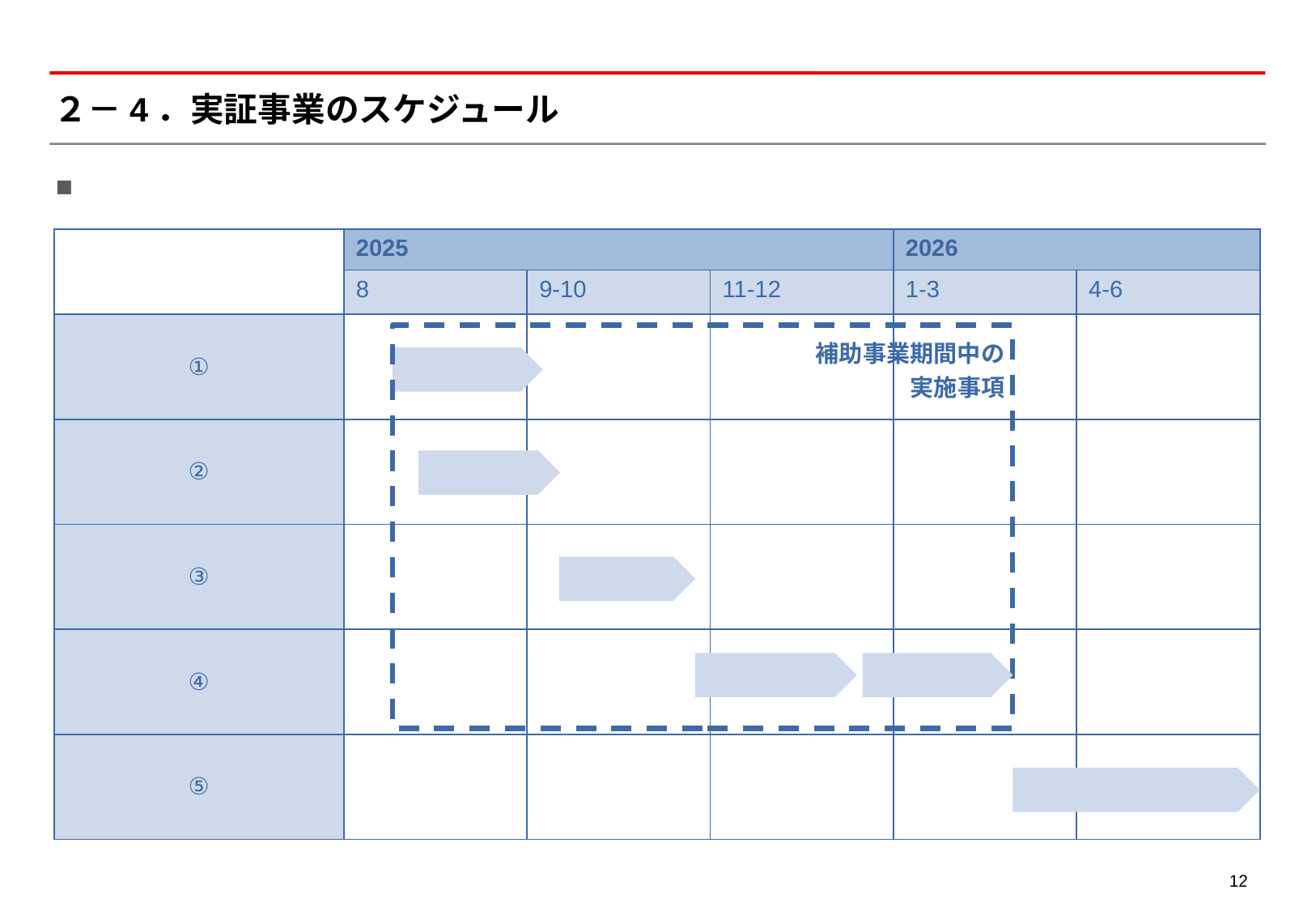

# ２－4．実証事業のスケジュール

|  | 2025 |  |  | 2026 |  |
| --- | --- | --- | --- | --- | --- |
|  | 8 | 9-10 | 11-12 | 1-3 | 4-6 |
| ① |  |  |  |  |  |
| ② |  |  |  |  |  |
| ③ |  |  |  |  |  |
| ④ |  |  |  |  |  |
| ⑤ |  |  |  |  |  |

補助事業期間中の
実施事項